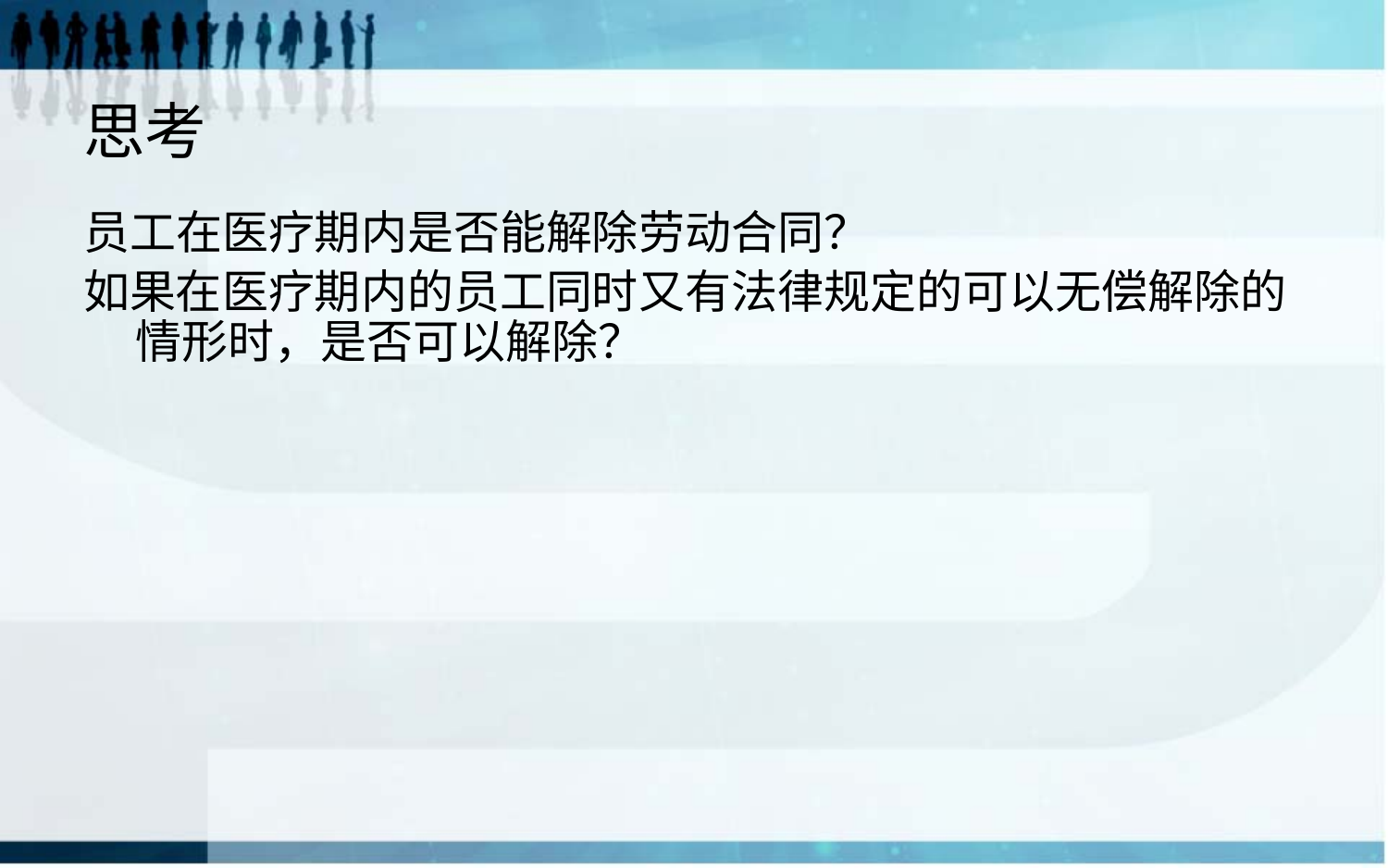

# 思考
员工在医疗期内是否能解除劳动合同？
如果在医疗期内的员工同时又有法律规定的可以无偿解除的情形时，是否可以解除？